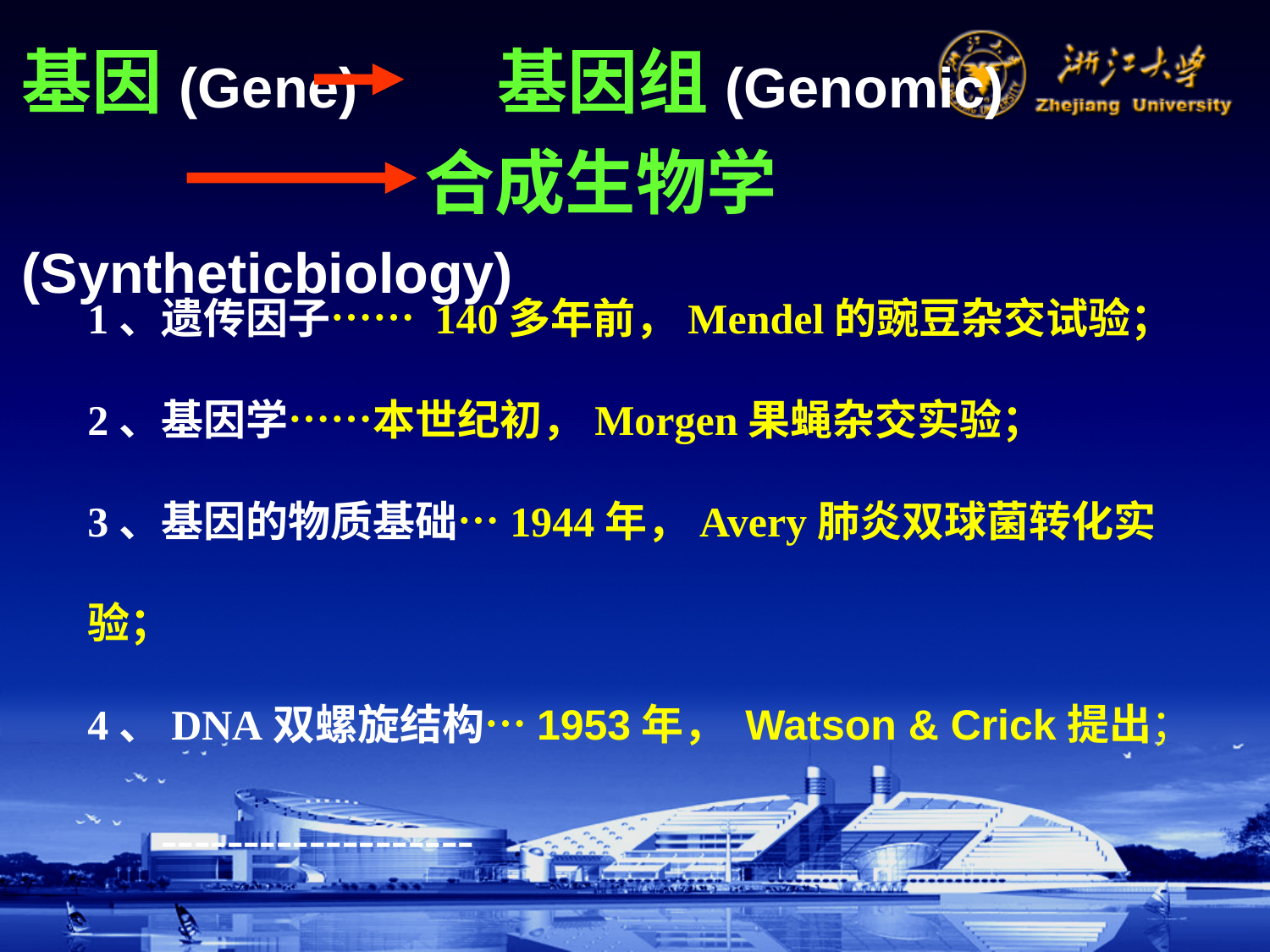

基因(Gene)        基因组(Genomic)
                        合成生物学(Syntheticbiology)

1、遗传因子…… 140多年前，Mendel的豌豆杂交试验；
2、基因学……本世纪初，Morgen果蝇杂交实验；
3、基因的物质基础…1944年，Avery肺炎双球菌转化实验；
4、DNA双螺旋结构…1953年， Watson & Crick提出；
      -------------------